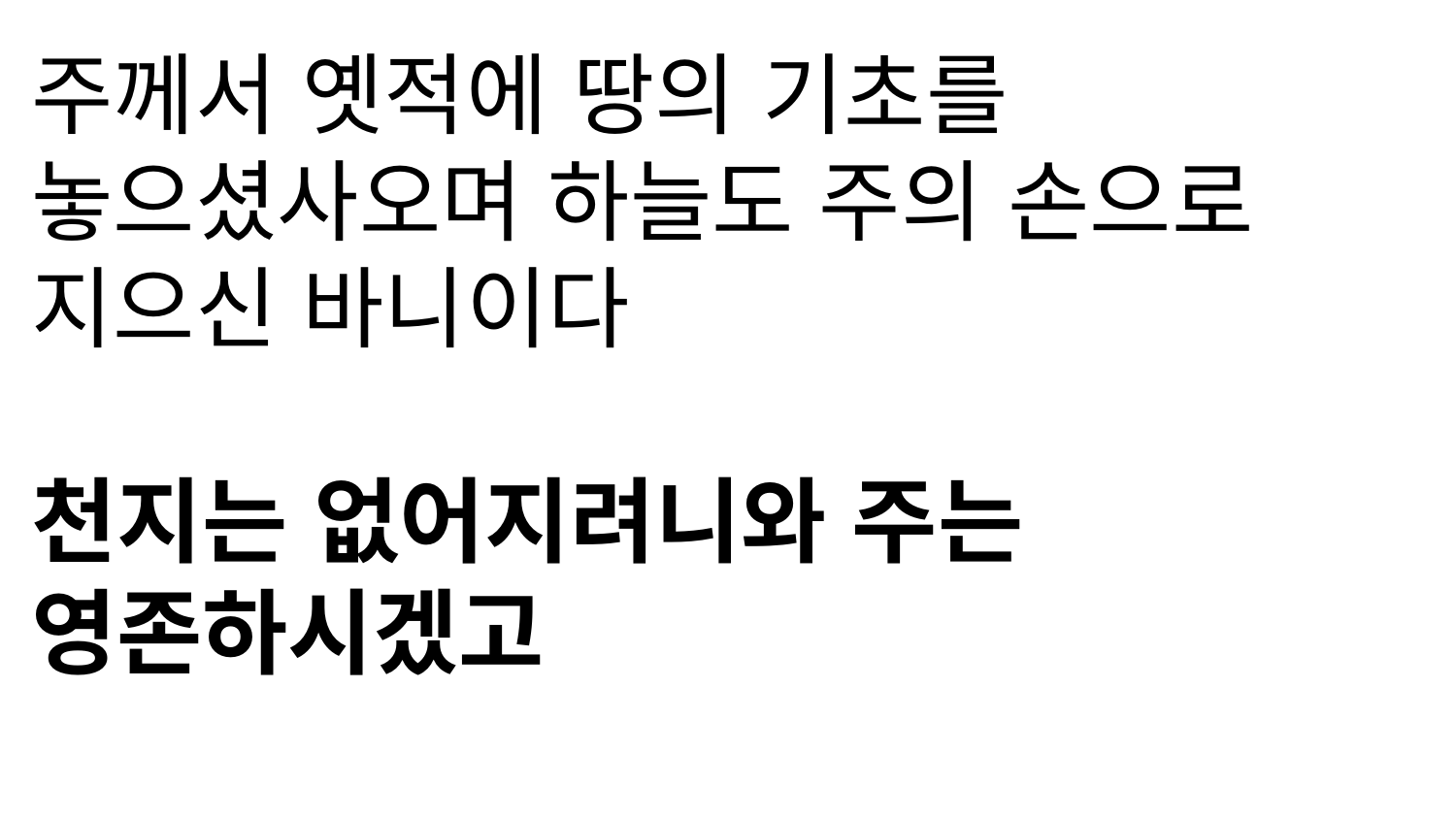

주께서 옛적에 땅의 기초를 놓으셨사오며 하늘도 주의 손으로 지으신 바니이다
천지는 없어지려니와 주는 영존하시겠고